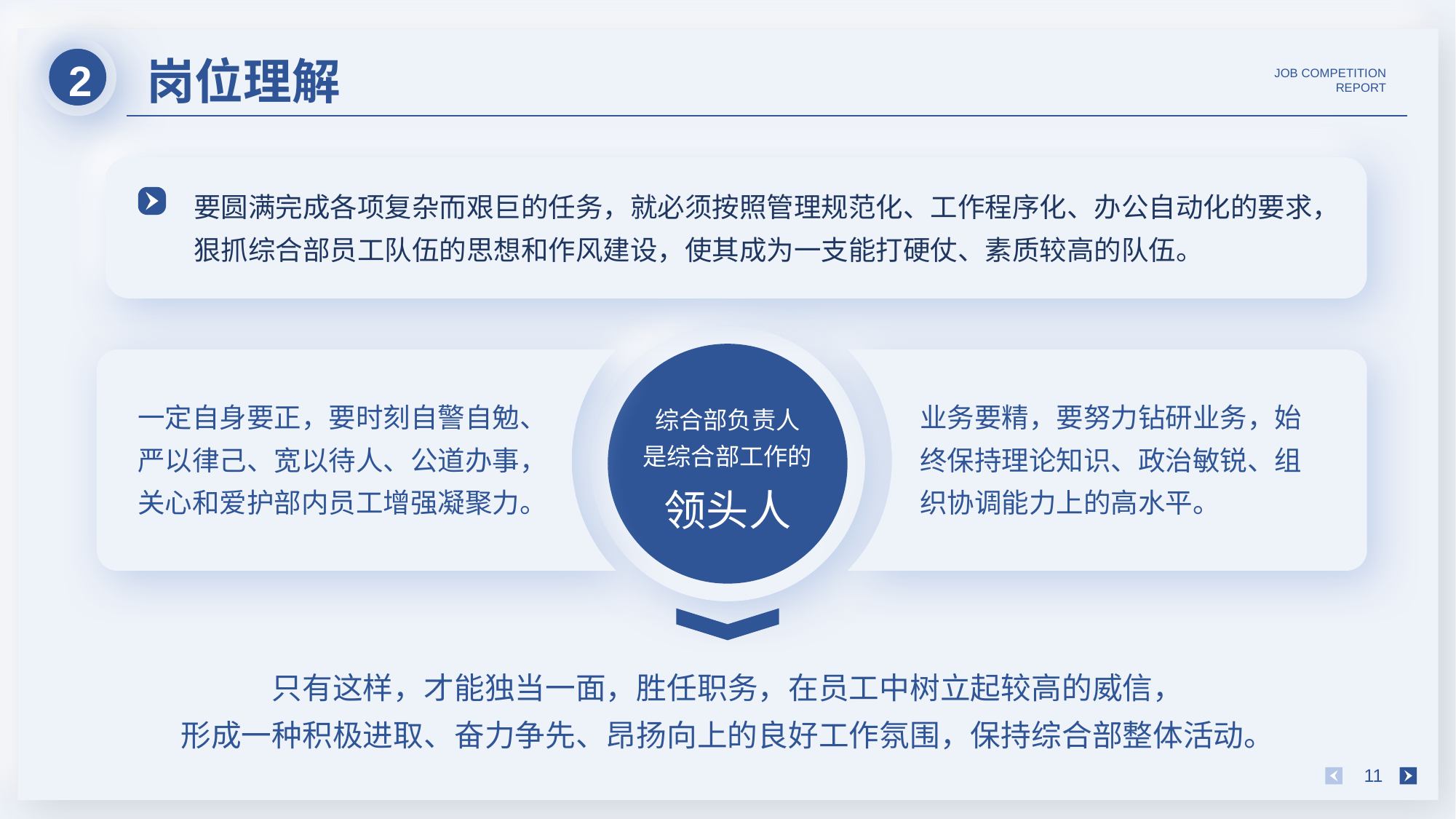

2
岗位理解
JOB COMPETITION REPORT

要圆满完成各项复杂而艰巨的任务，就必须按照管理规范化、工作程序化、办公自动化的要求，狠抓综合部员工队伍的思想和作风建设，使其成为一支能打硬仗、素质较高的队伍。

一定自身要正，要时刻自警自勉、严以律己、宽以待人、公道办事，关心和爱护部内员工增强凝聚力。
业务要精，要努力钻研业务，始终保持理论知识、政治敏锐、组织协调能力上的高水平。
综合部负责人
是综合部工作的领头人

只有这样，才能独当一面，胜任职务，在员工中树立起较高的威信，
形成一种积极进取、奋力争先、昂扬向上的良好工作氛围，保持综合部整体活动。